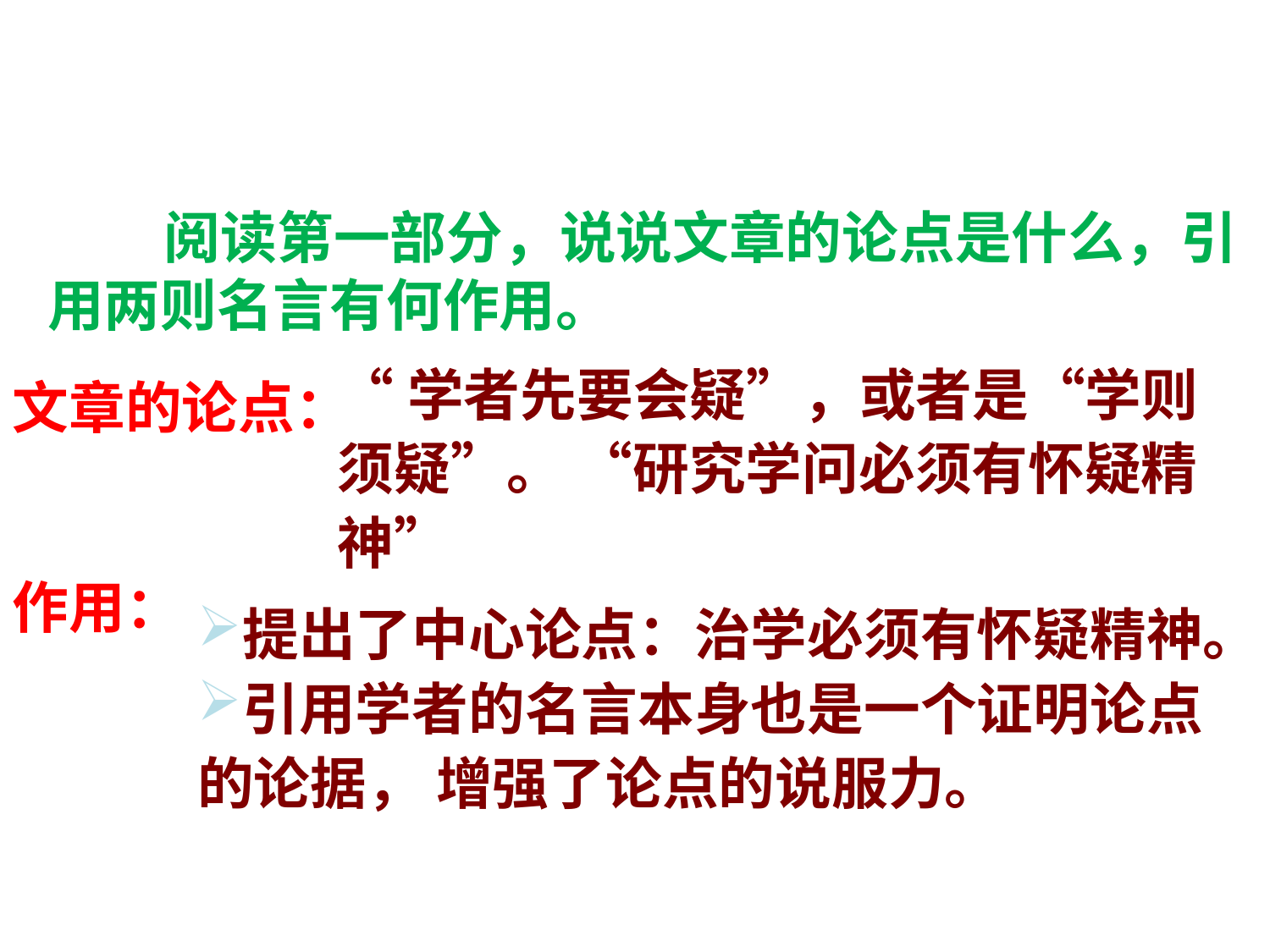

阅读第一部分，说说文章的论点是什么，引用两则名言有何作用。
“学者先要会疑”，或者是“学则须疑”。 “研究学问必须有怀疑精神”
文章的论点：
作用：
提出了中心论点：治学必须有怀疑精神。
引用学者的名言本身也是一个证明论点的论据， 增强了论点的说服力。